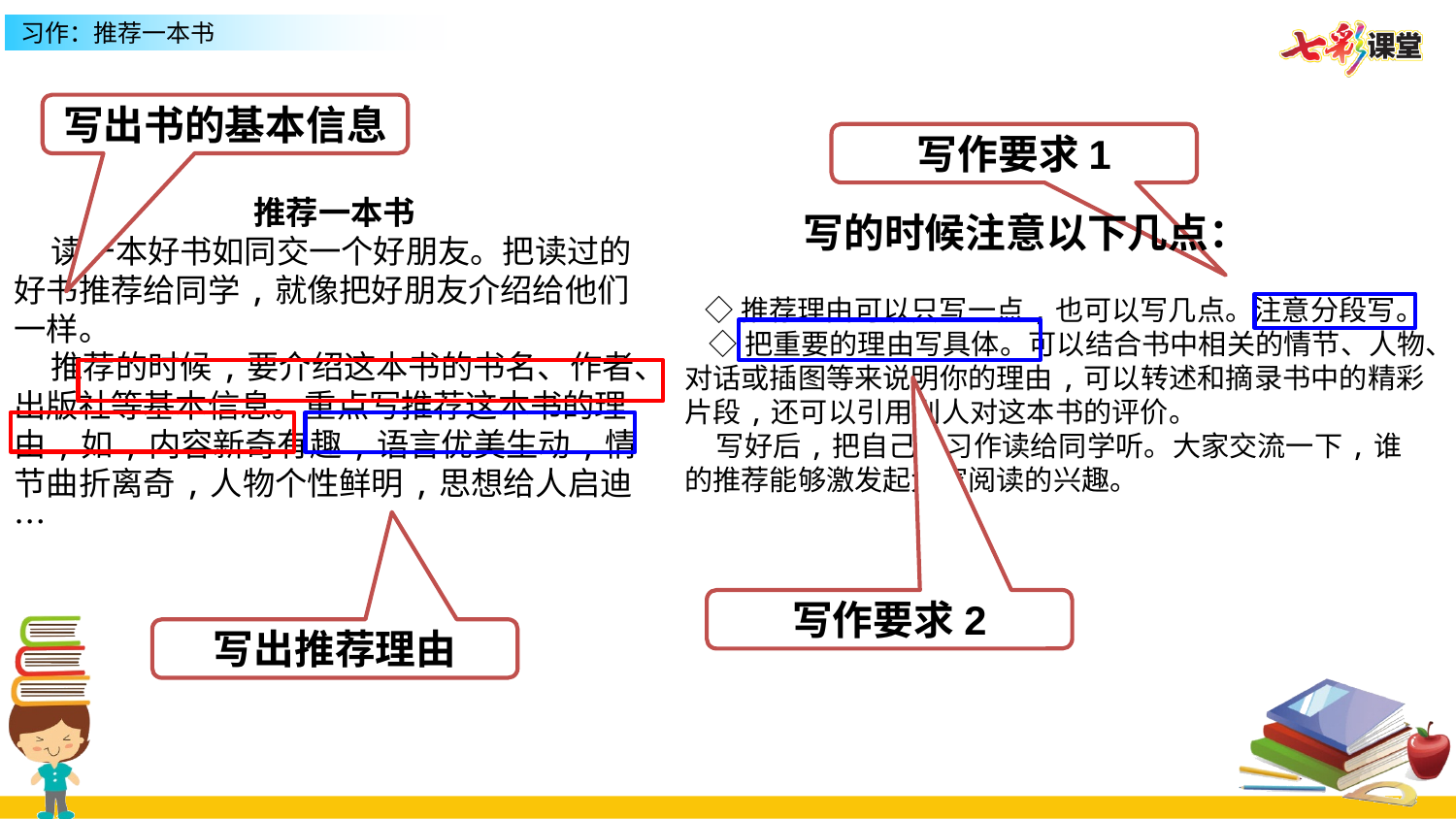

写出书的基本信息
写作要求1
写的时候注意以下几点：
推荐一本书
    读一本好书如同交一个好朋友。把读过的好书推荐给同学,就像把好朋友介绍给他们一样。
    推荐的时候,要介绍这本书的书名、作者、出版社等基本信息。重点写推荐这本书的理由,如,内容新奇有趣,语言优美生动,情节曲折离奇,人物个性鲜明,思想给人启迪…
    ◇推荐理由可以只写一点,也可以写几点。注意分段写。
    ◇把重要的理由写具体。可以结合书中相关的情节、人物、对话或插图等来说明你的理由,可以转述和摘录书中的精彩片段,还可以引用别人对这本书的评价。
    写好后,把自己的习作读给同学听。大家交流一下,谁的推荐能够激发起大家阅读的兴趣。

写作要求2
写出推荐理由